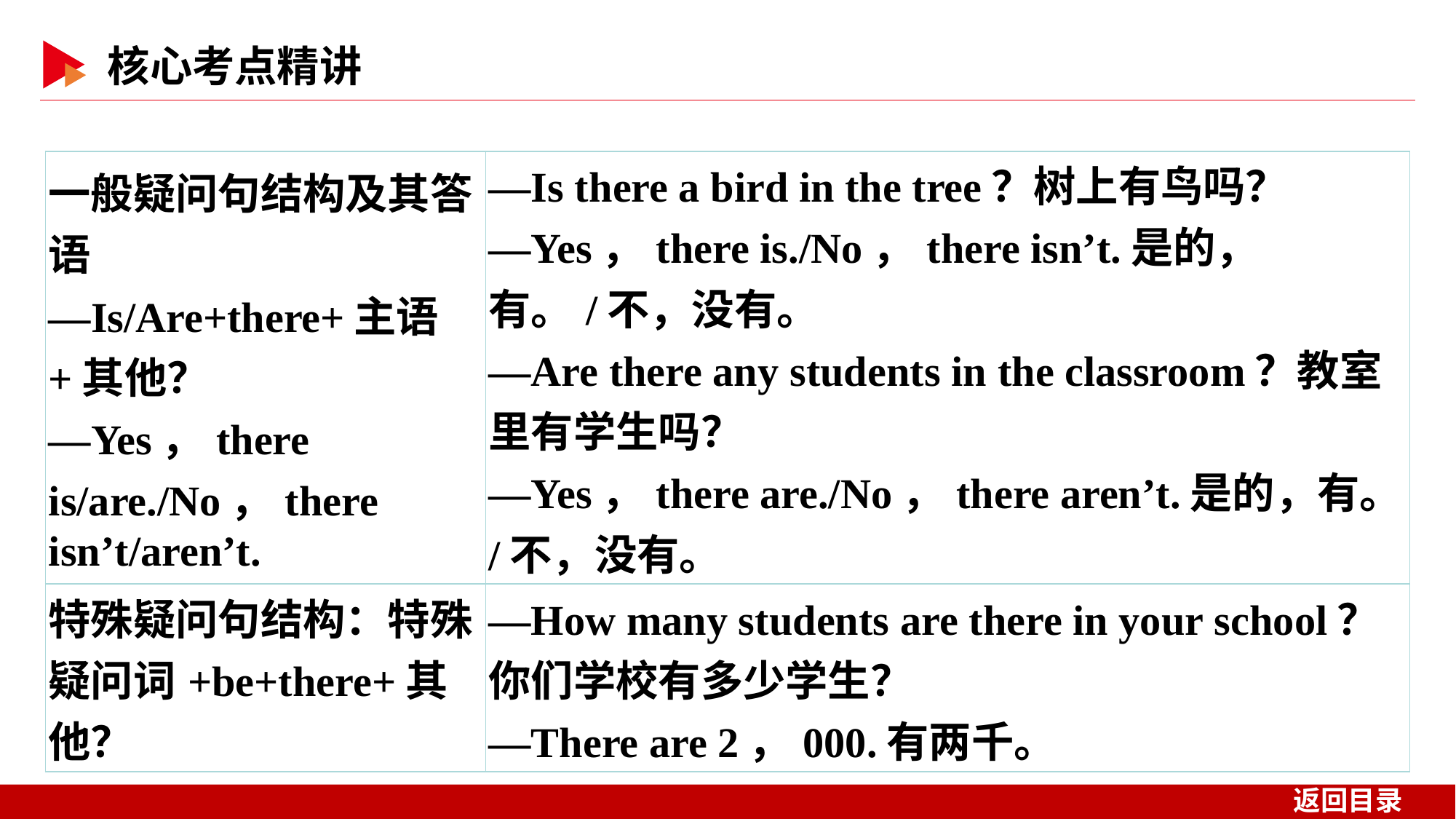

| 一般疑问句结构及其答语 —Is/Are+there+主语+其他？ —Yes，there is/are./No，there isn’t/aren’t. | —Is there a bird in the tree？树上有鸟吗？ —Yes，there is./No，there isn’t.是的，有。/不，没有。 —Are there any students in the classroom？教室里有学生吗？ —Yes，there are./No，there aren’t.是的，有。/不，没有。 |
| --- | --- |
| 特殊疑问句结构：特殊疑问词+be+there+其他？ | —How many students are there in your school？你们学校有多少学生？ —There are 2，000.有两千。 |